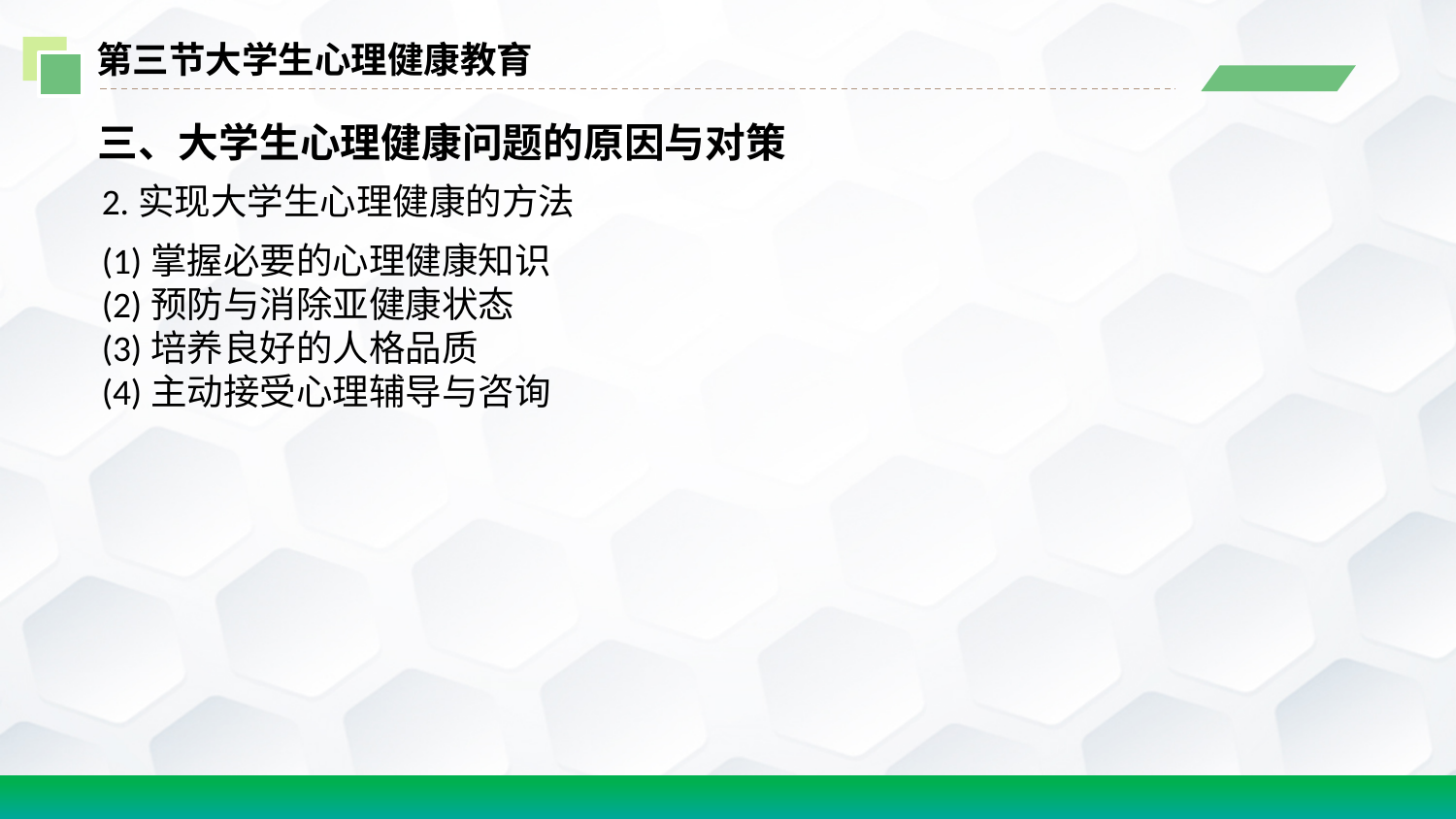

第三节大学生心理健康教育
三、大学生心理健康问题的原因与对策
2.实现大学生心理健康的方法
(1)掌握必要的心理健康知识
(2)预防与消除亚健康状态
(3)培养良好的人格品质
(4)主动接受心理辅导与咨询